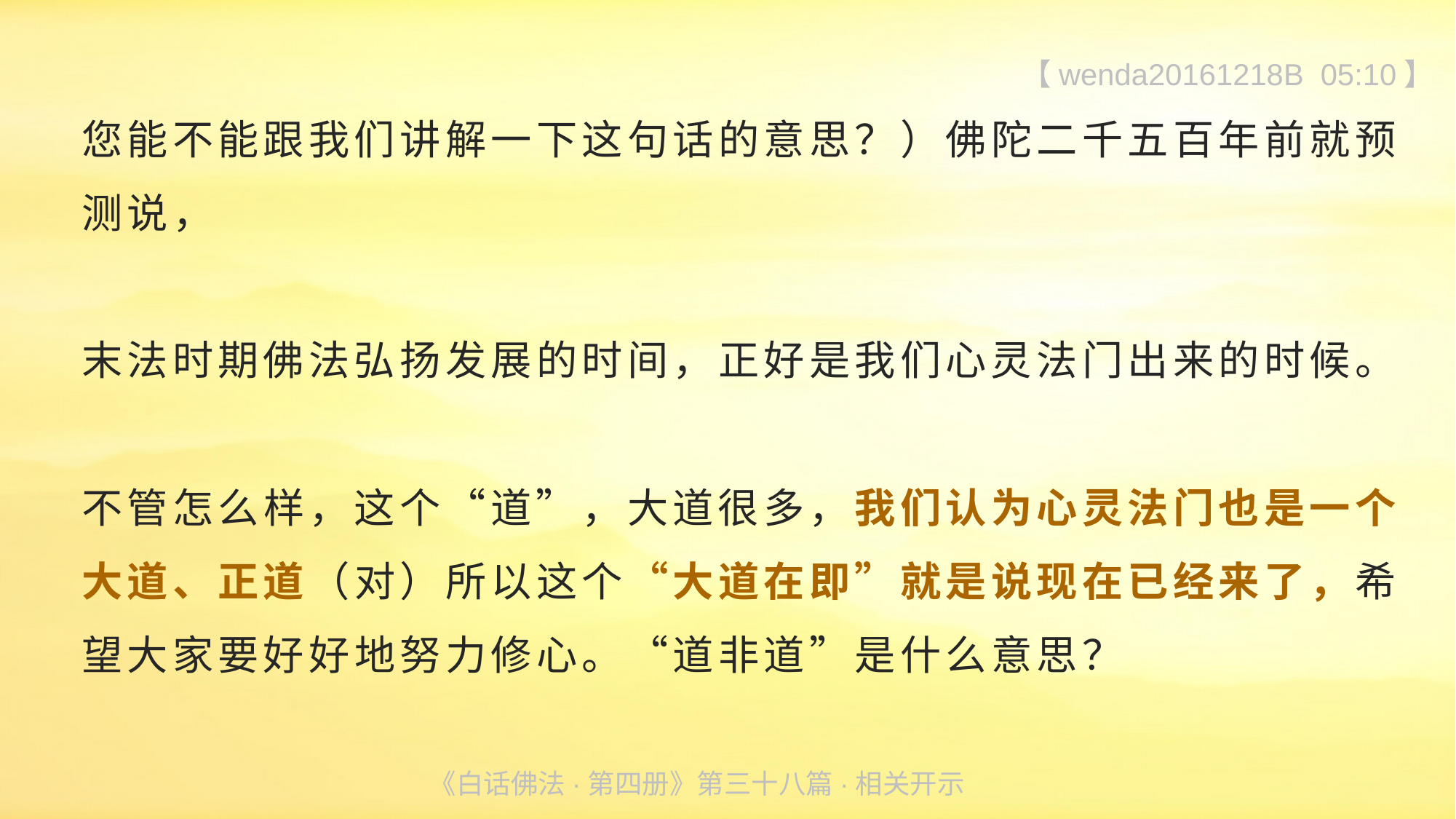

【wenda20161218B  05:10】
您能不能跟我们讲解一下这句话的意思？）佛陀二千五百年前就预测说，

末法时期佛法弘扬发展的时间，正好是我们心灵法门出来的时候。

不管怎么样，这个“道”，大道很多，我们认为心灵法门也是一个大道、正道（对）所以这个“大道在即”就是说现在已经来了，希望大家要好好地努力修心。“道非道”是什么意思？

《白话佛法·第四册》第三十八篇·相关开示